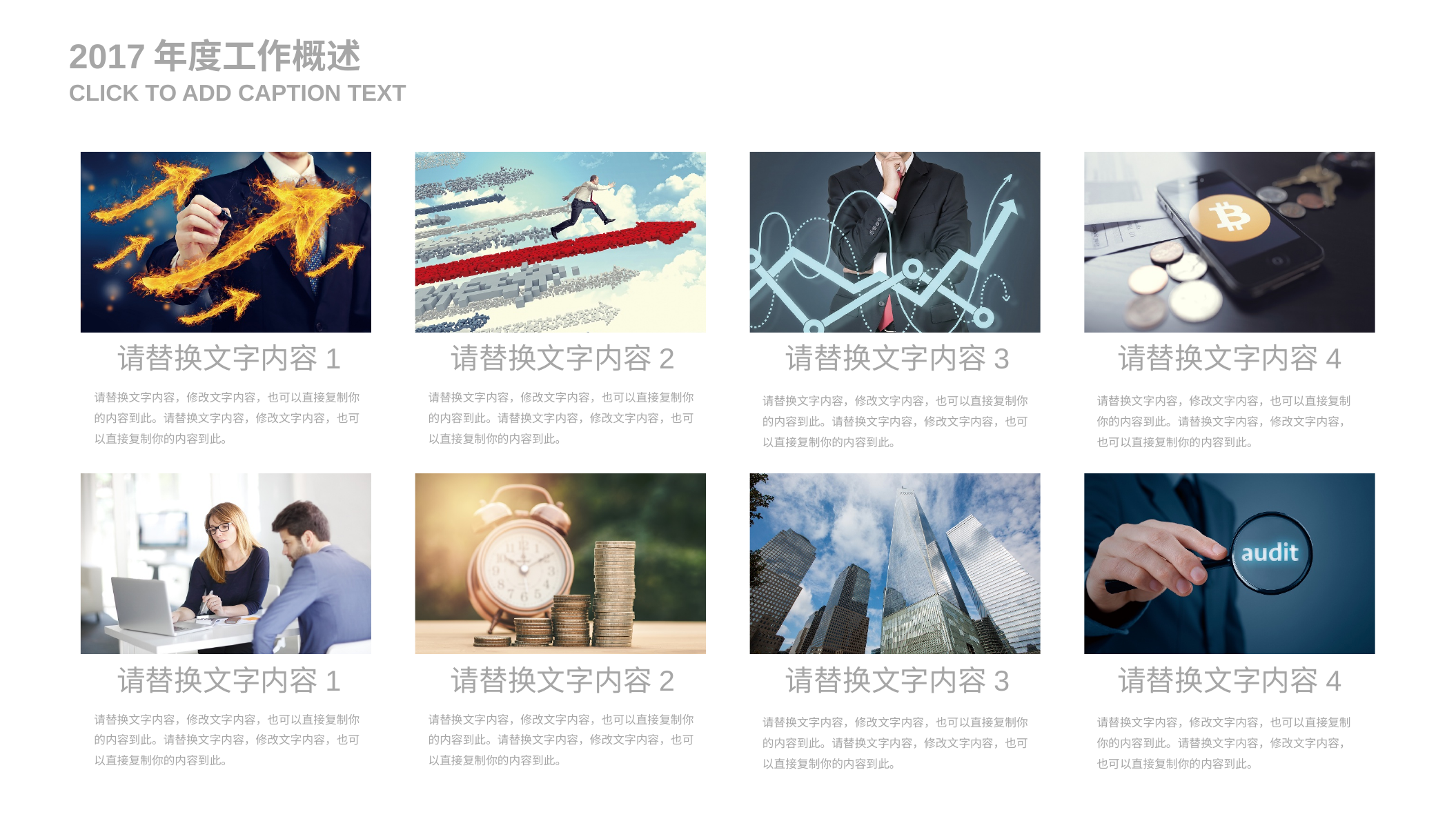

2017年度工作概述
CLICK TO ADD CAPTION TEXT

请替换文字内容2
请替换文字内容，修改文字内容，也可以直接复制你的内容到此。请替换文字内容，修改文字内容，也可以直接复制你的内容到此。
请替换文字内容1
请替换文字内容，修改文字内容，也可以直接复制你的内容到此。请替换文字内容，修改文字内容，也可以直接复制你的内容到此。
请替换文字内容4
请替换文字内容，修改文字内容，也可以直接复制你的内容到此。请替换文字内容，修改文字内容，也可以直接复制你的内容到此。
请替换文字内容3
请替换文字内容，修改文字内容，也可以直接复制你的内容到此。请替换文字内容，修改文字内容，也可以直接复制你的内容到此。

请替换文字内容2
请替换文字内容，修改文字内容，也可以直接复制你的内容到此。请替换文字内容，修改文字内容，也可以直接复制你的内容到此。
请替换文字内容1
请替换文字内容，修改文字内容，也可以直接复制你的内容到此。请替换文字内容，修改文字内容，也可以直接复制你的内容到此。
请替换文字内容4
请替换文字内容，修改文字内容，也可以直接复制你的内容到此。请替换文字内容，修改文字内容，也可以直接复制你的内容到此。
请替换文字内容3
请替换文字内容，修改文字内容，也可以直接复制你的内容到此。请替换文字内容，修改文字内容，也可以直接复制你的内容到此。